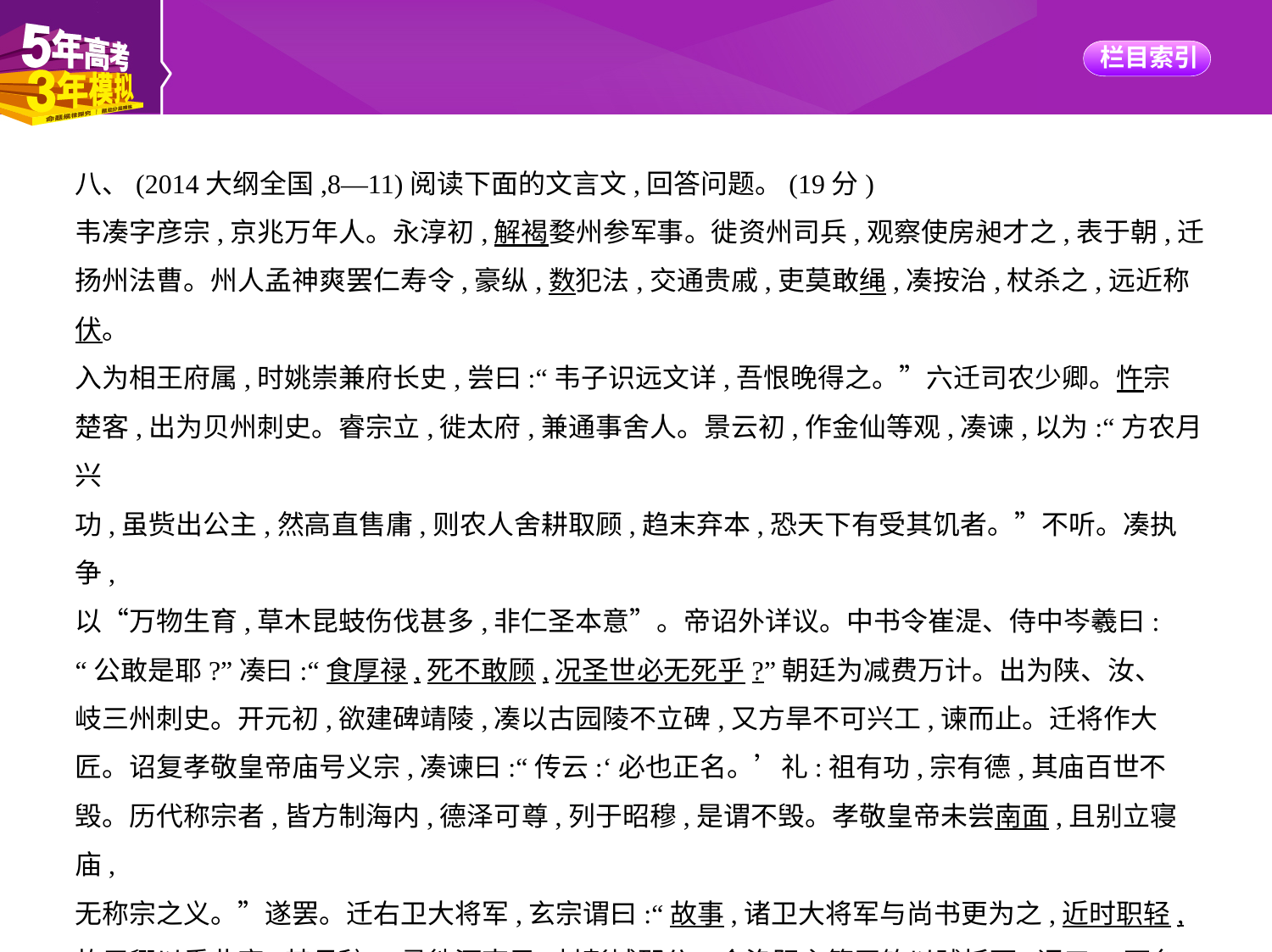

八、(2014大纲全国,8—11)阅读下面的文言文,回答问题。(19分)
韦凑字彦宗,京兆万年人。永淳初,解褐婺州参军事。徙资州司兵,观察使房昶才之,表于朝,迁
扬州法曹。州人孟神爽罢仁寿令,豪纵,数犯法,交通贵戚,吏莫敢绳,凑按治,杖杀之,远近称伏。
入为相王府属,时姚崇兼府长史,尝曰:“韦子识远文详,吾恨晚得之。”六迁司农少卿。忤宗
楚客,出为贝州刺史。睿宗立,徙太府,兼通事舍人。景云初,作金仙等观,凑谏,以为:“方农月兴
功,虽赀出公主,然高直售庸,则农人舍耕取顾,趋末弃本,恐天下有受其饥者。”不听。凑执争,
以“万物生育,草木昆蚑伤伐甚多,非仁圣本意”。帝诏外详议。中书令崔湜、侍中岑羲曰:
“公敢是耶?”凑曰:“食厚禄,死不敢顾,况圣世必无死乎?”朝廷为减费万计。出为陕、汝、
岐三州刺史。开元初,欲建碑靖陵,凑以古园陵不立碑,又方旱不可兴工,谏而止。迁将作大
匠。诏复孝敬皇帝庙号义宗,凑谏曰:“传云:‘必也正名。’礼:祖有功,宗有德,其庙百世不
毁。历代称宗者,皆方制海内,德泽可尊,列于昭穆,是谓不毁。孝敬皇帝未尝南面,且别立寝庙,
无称宗之义。”遂罢。迁右卫大将军,玄宗谓曰:“故事,诸卫大将军与尚书更为之,近时职轻,
故用卿以重此官,其毋辞!”寻徙河南尹,封彭城郡公。会洛阳主簿王钧以赇抵死,诏曰:“两台
御史、河南尹纵吏侵渔,《春秋》重责帅,其出凑曹州刺史,侍御史张洽通州司马。”久之,迁